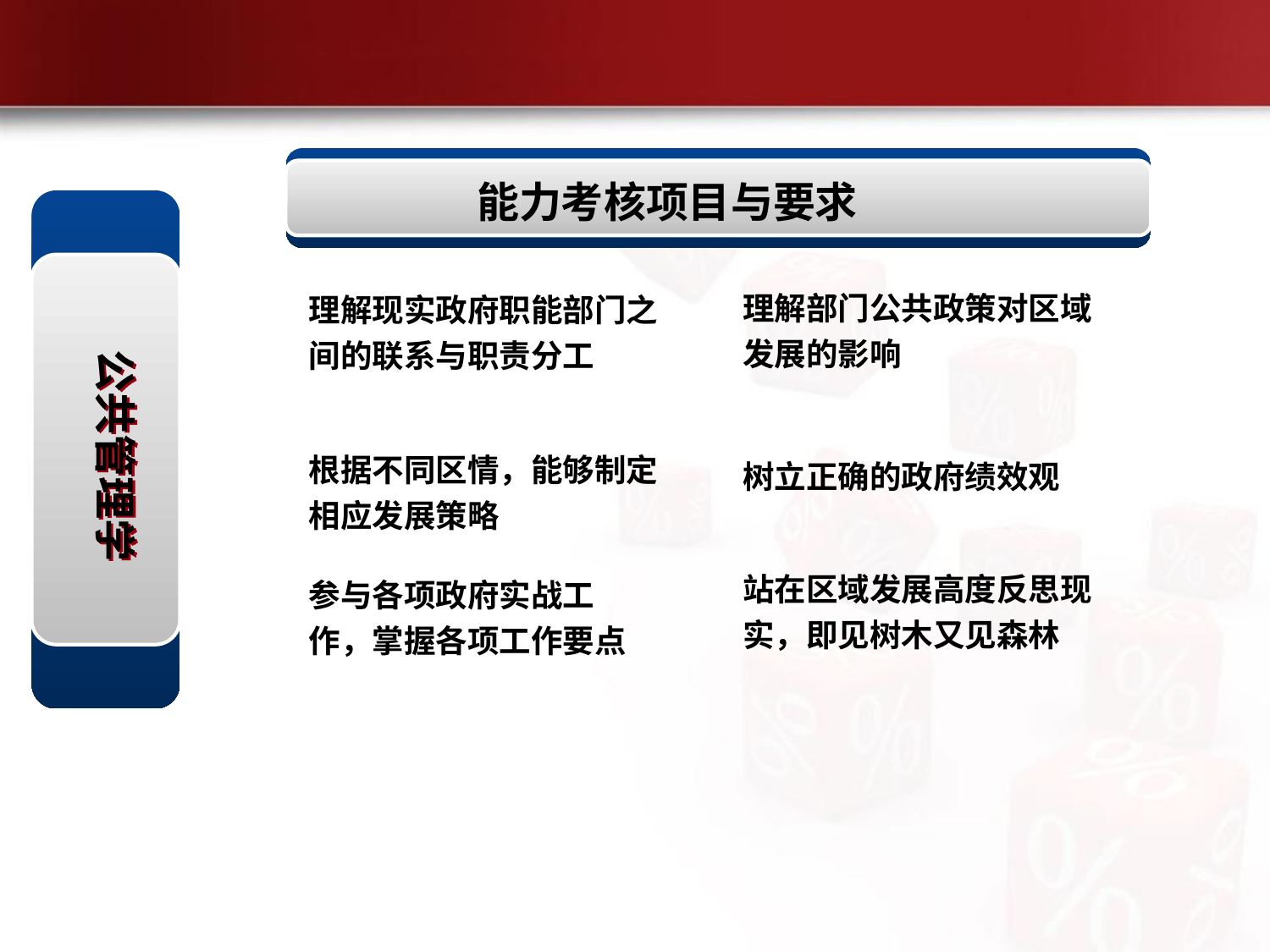

能力考核项目与要求

公共管理学
理解部门公共政策对区域发展的影响
理解现实政府职能部门之间的联系与职责分工
根据不同区情，能够制定相应发展策略
树立正确的政府绩效观
站在区域发展高度反思现实，即见树木又见森林
参与各项政府实战工作，掌握各项工作要点